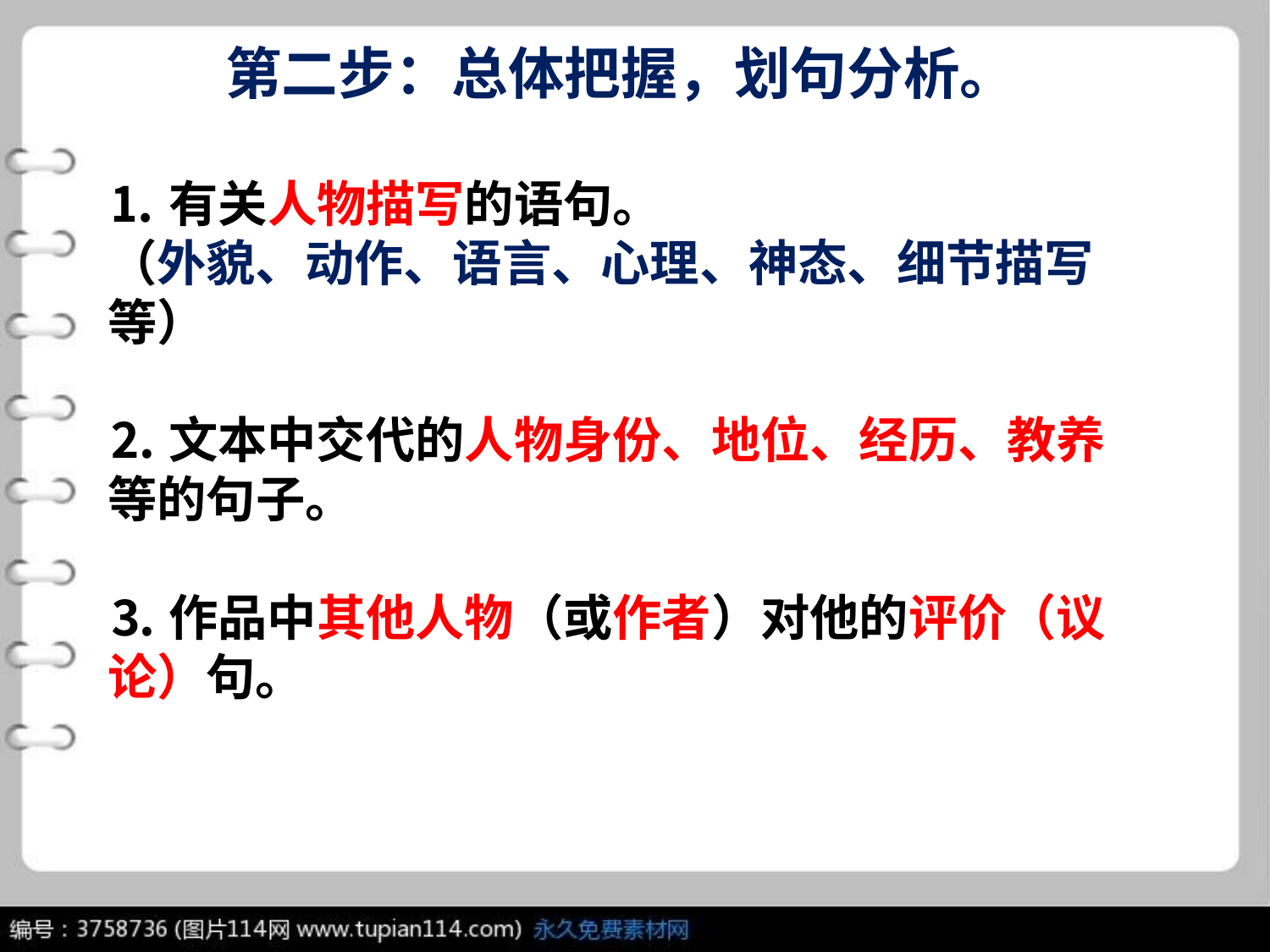

第二步：总体把握，划句分析。
⒈有关人物描写的语句。
（外貌、动作、语言、心理、神态、细节描写等）

⒉文本中交代的人物身份、地位、经历、教养等的句子。

⒊作品中其他人物（或作者）对他的评价（议论）句。